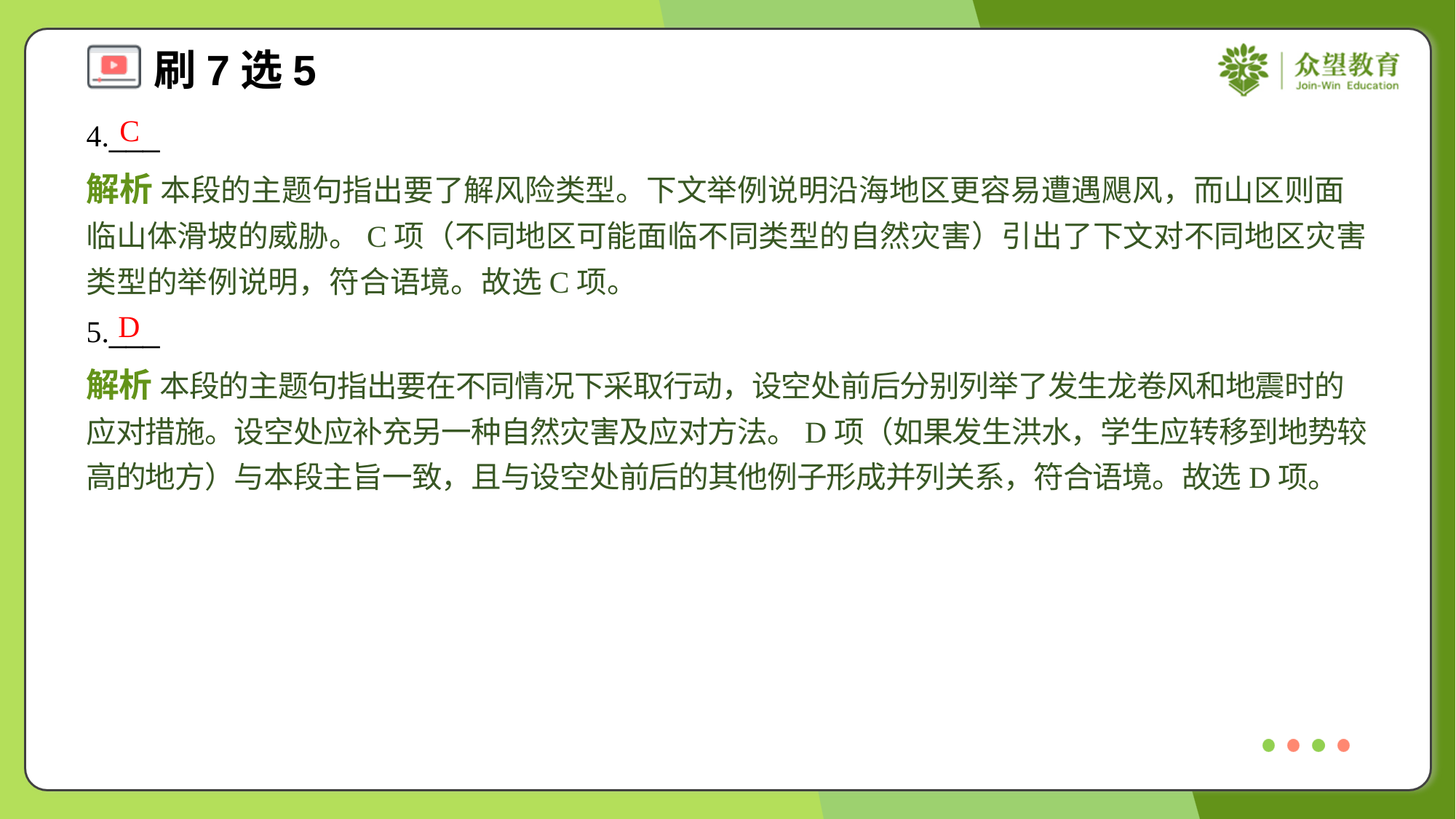

C
4.___
解析 本段的主题句指出要了解风险类型。下文举例说明沿海地区更容易遭遇飓风，而山区则面临山体滑坡的威胁。C项（不同地区可能面临不同类型的自然灾害）引出了下文对不同地区灾害类型的举例说明，符合语境。故选C项。
D
5.___
解析 本段的主题句指出要在不同情况下采取行动，设空处前后分别列举了发生龙卷风和地震时的应对措施。设空处应补充另一种自然灾害及应对方法。D项（如果发生洪水，学生应转移到地势较高的地方）与本段主旨一致，且与设空处前后的其他例子形成并列关系，符合语境。故选D项。